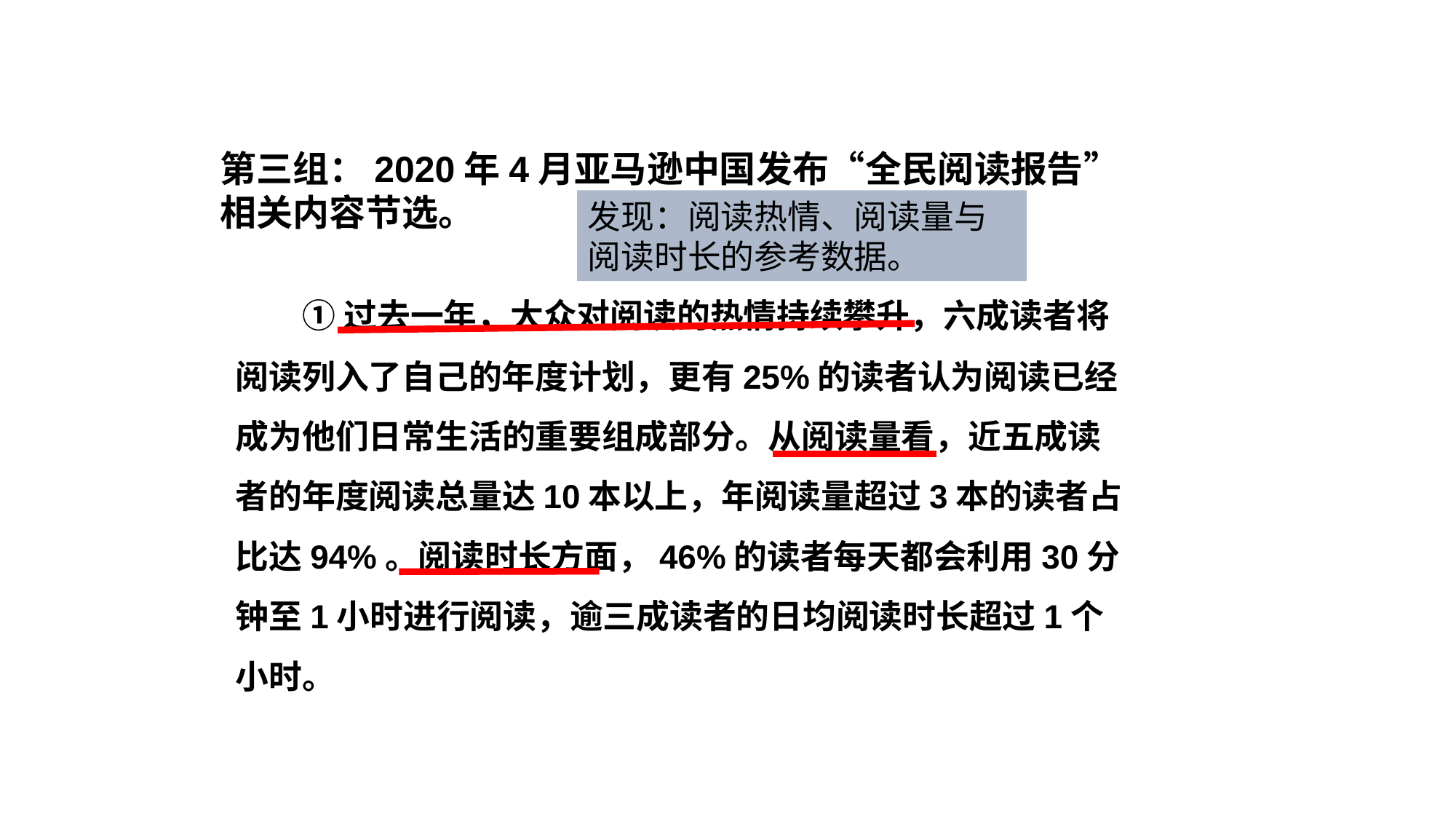

第三组：2020年4月亚马逊中国发布“全民阅读报告”相关内容节选。
发现：阅读热情、阅读量与阅读时长的参考数据。
        ①过去一年，大众对阅读的热情持续攀升，六成读者将阅读列入了自己的年度计划，更有25%的读者认为阅读已经成为他们日常生活的重要组成部分。从阅读量看，近五成读者的年度阅读总量达10本以上，年阅读量超过3本的读者占比达94%。阅读时长方面，46%的读者每天都会利用30分钟至1小时进行阅读，逾三成读者的日均阅读时长超过1个小时。